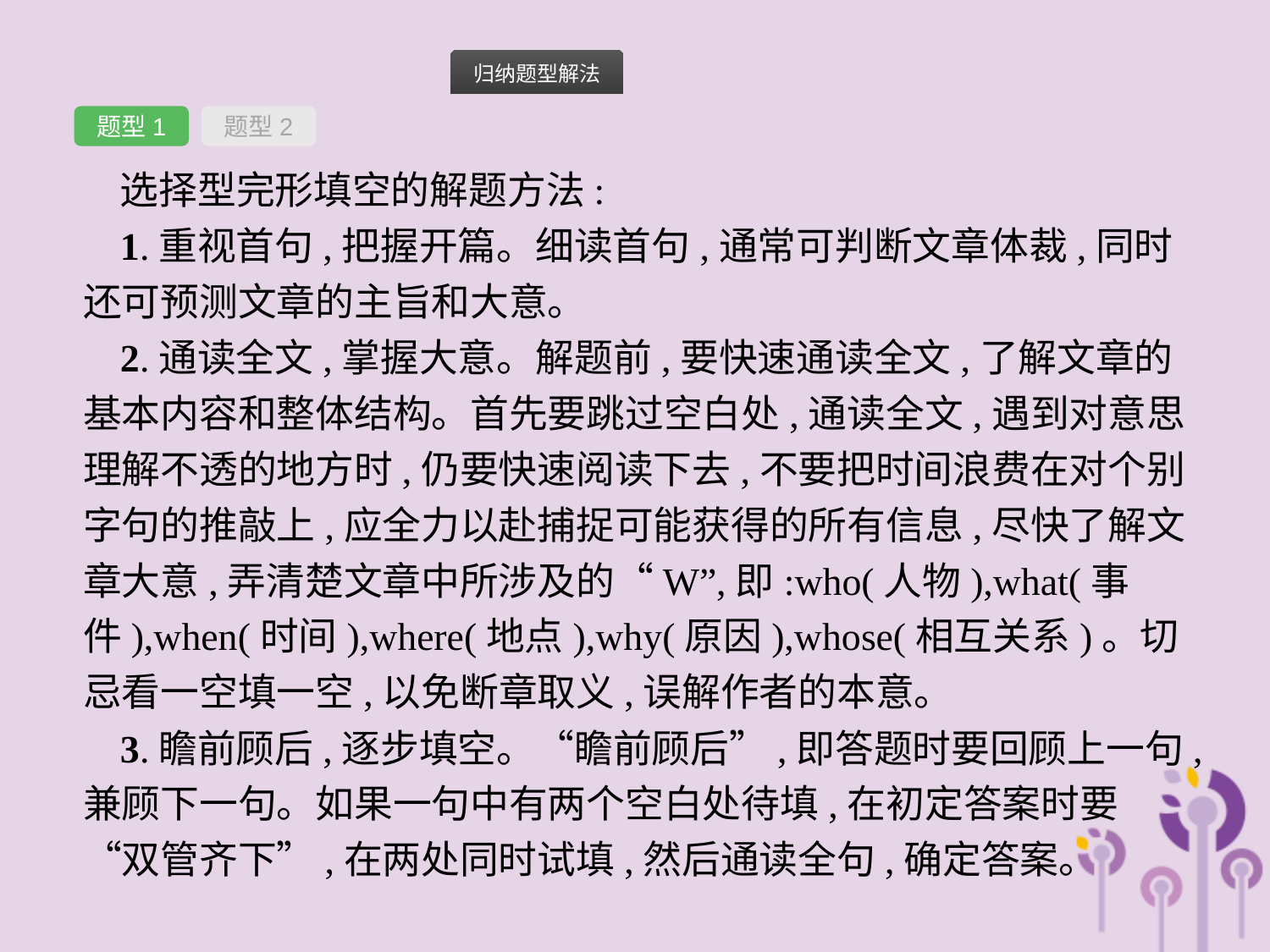

题型1
题型2
选择型完形填空的解题方法:
1.重视首句,把握开篇。细读首句,通常可判断文章体裁,同时还可预测文章的主旨和大意。
2.通读全文,掌握大意。解题前,要快速通读全文,了解文章的基本内容和整体结构。首先要跳过空白处,通读全文,遇到对意思理解不透的地方时,仍要快速阅读下去,不要把时间浪费在对个别字句的推敲上,应全力以赴捕捉可能获得的所有信息,尽快了解文章大意,弄清楚文章中所涉及的“W”,即:who(人物),what(事件),when(时间),where(地点),why(原因),whose(相互关系)。切忌看一空填一空,以免断章取义,误解作者的本意。
3.瞻前顾后,逐步填空。“瞻前顾后”,即答题时要回顾上一句,兼顾下一句。如果一句中有两个空白处待填,在初定答案时要“双管齐下”,在两处同时试填,然后通读全句,确定答案。